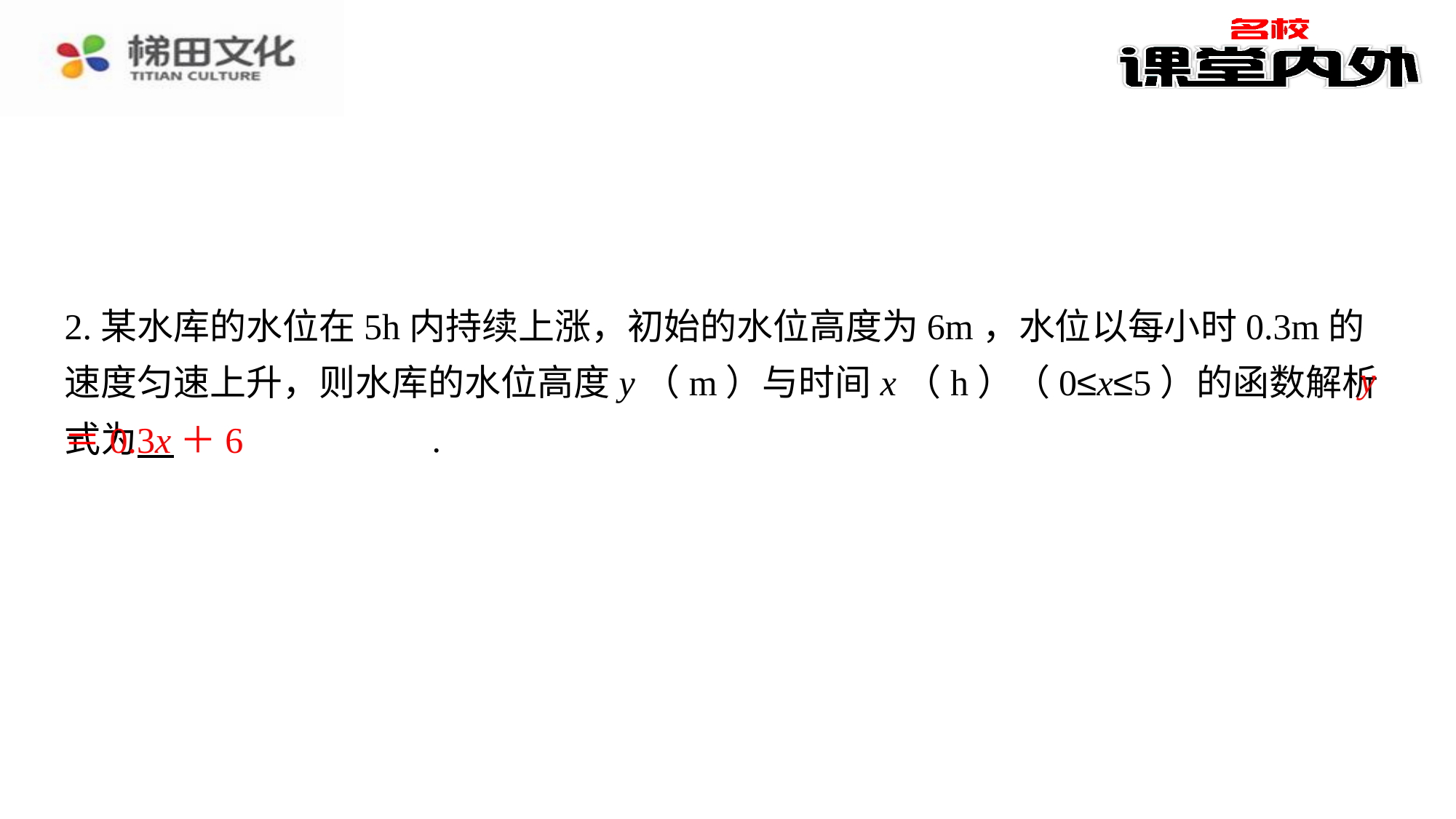

2.某水库的水位在5h内持续上涨，初始的水位高度为6m，水位以每小时0.3m的速度匀速上升，则水库的水位高度y（m）与时间x（h）（0≤x≤5）的函数解析式为 　y＝0.3x＋6　⁠.
y
＝0.3x＋6